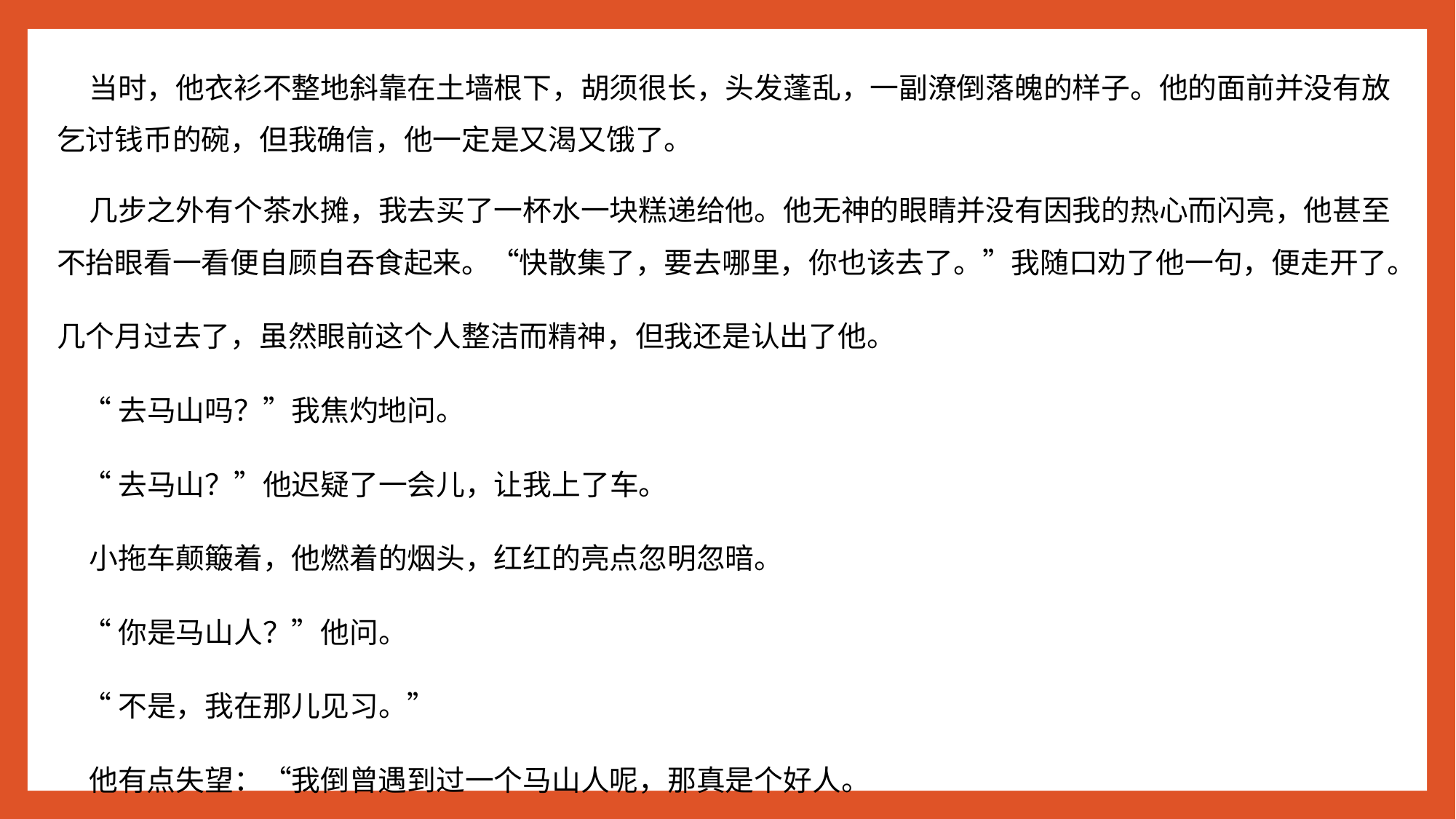

当时，他衣衫不整地斜靠在土墙根下，胡须很长，头发蓬乱，一副潦倒落魄的样子。他的面前并没有放乞讨钱币的碗，但我确信，他一定是又渴又饿了。
    几步之外有个茶水摊，我去买了一杯水一块糕递给他。他无神的眼睛并没有因我的热心而闪亮，他甚至不抬眼看一看便自顾自吞食起来。“快散集了，要去哪里，你也该去了。”我随口劝了他一句，便走开了。
几个月过去了，虽然眼前这个人整洁而精神，但我还是认出了他。
    “去马山吗？”我焦灼地问。
    “去马山？”他迟疑了一会儿，让我上了车。
    小拖车颠簸着，他燃着的烟头，红红的亮点忽明忽暗。
    “你是马山人？”他问。
    “不是，我在那儿见习。”
    他有点失望：“我倒曾遇到过一个马山人呢，那真是个好人。